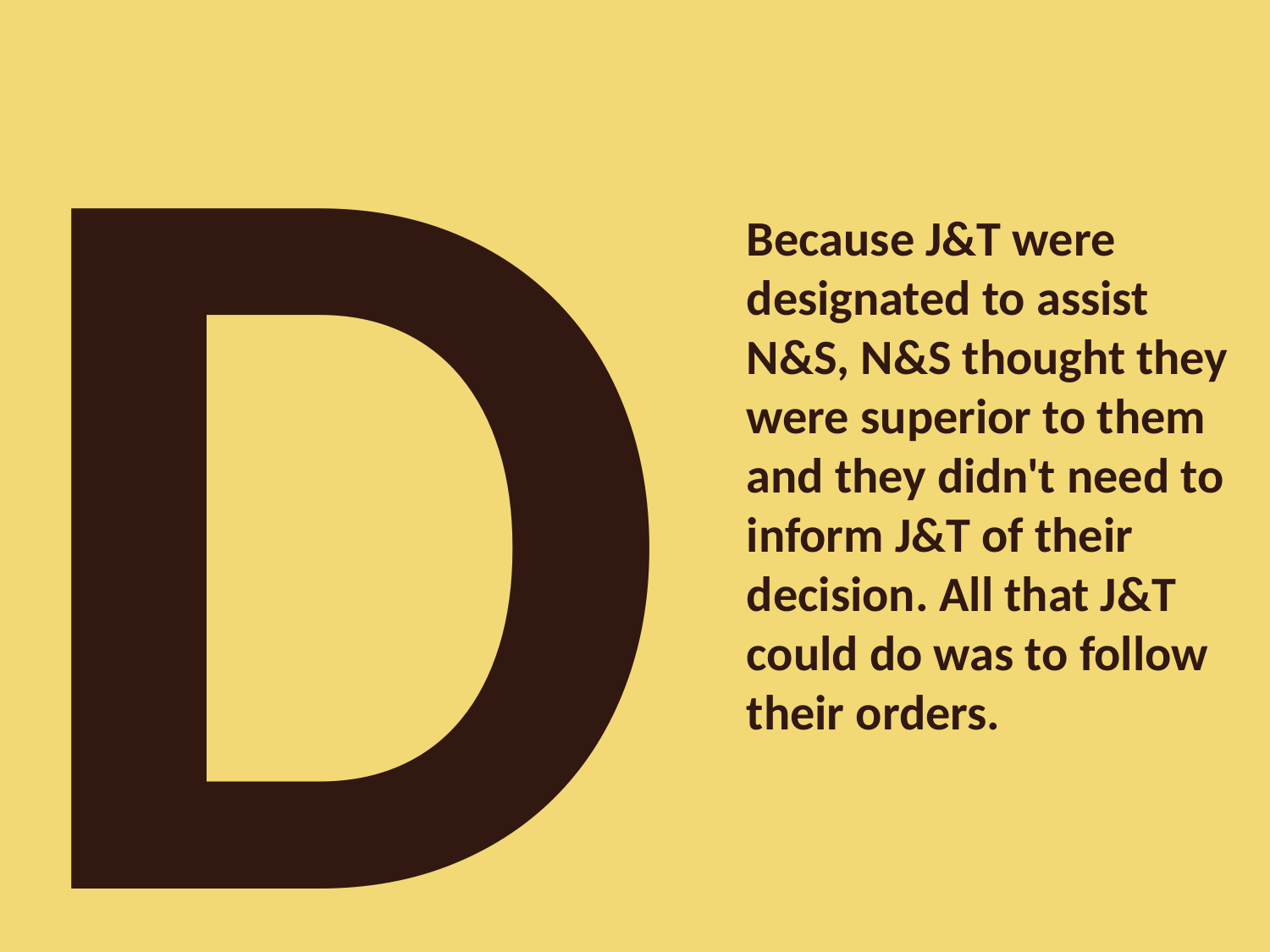

D
Because J&T were designated to assist N&S, N&S thought they were superior to them and they didn't need to inform J&T of their decision. All that J&T could do was to follow their orders.
www.5 1pptmoban.com 搜集整理